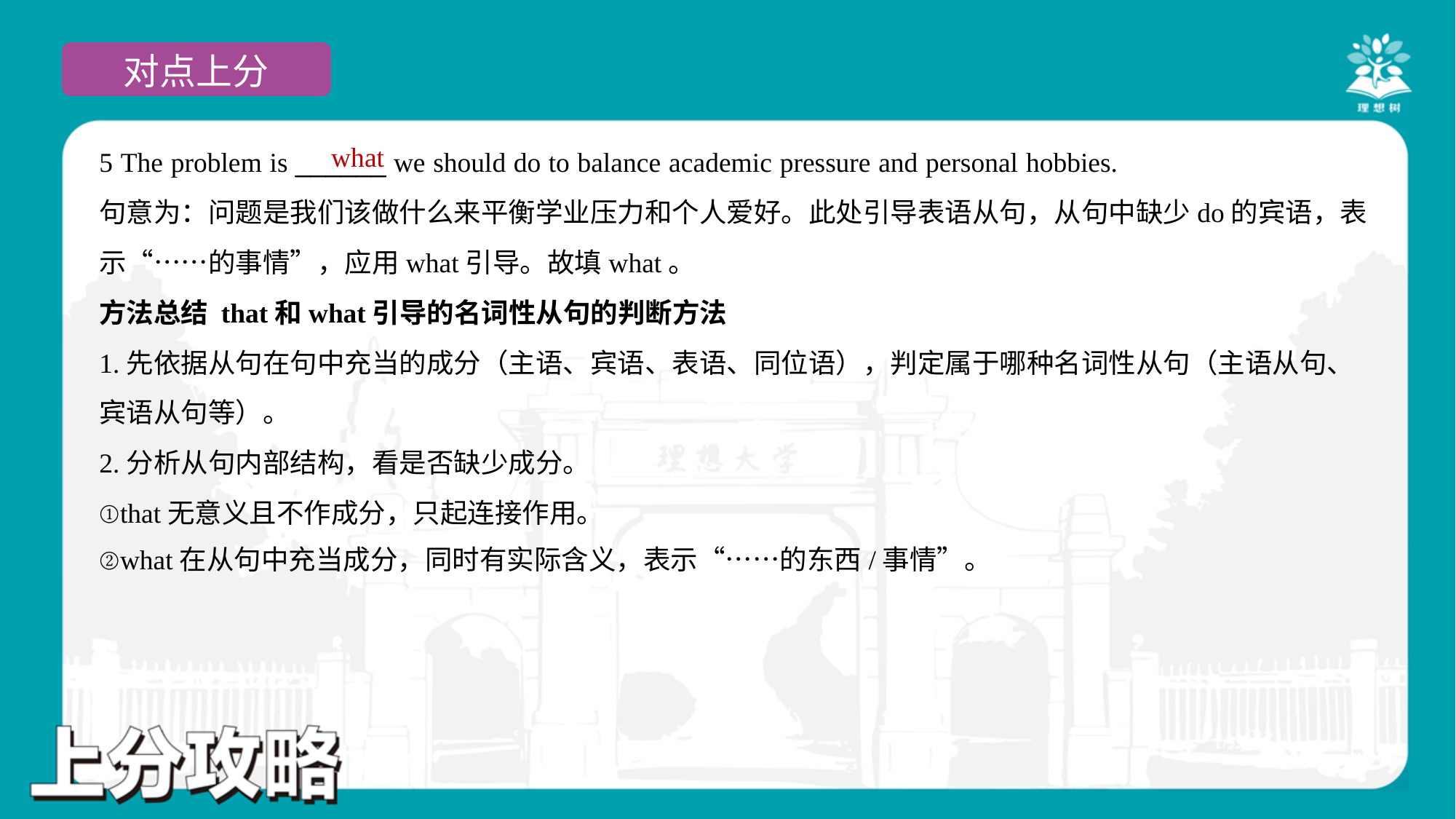

what
5 The problem is ______ we should do to balance academic pressure and personal hobbies.
句意为：问题是我们该做什么来平衡学业压力和个人爱好。此处引导表语从句，从句中缺少do的宾语，表
示“……的事情”，应用what引导。故填what。
方法总结 that和what引导的名词性从句的判断方法
1.先依据从句在句中充当的成分（主语、宾语、表语、同位语），判定属于哪种名词性从句（主语从句、
宾语从句等）。
2.分析从句内部结构，看是否缺少成分。
①that无意义且不作成分，只起连接作用。
②what在从句中充当成分，同时有实际含义，表示“……的东西/事情”。